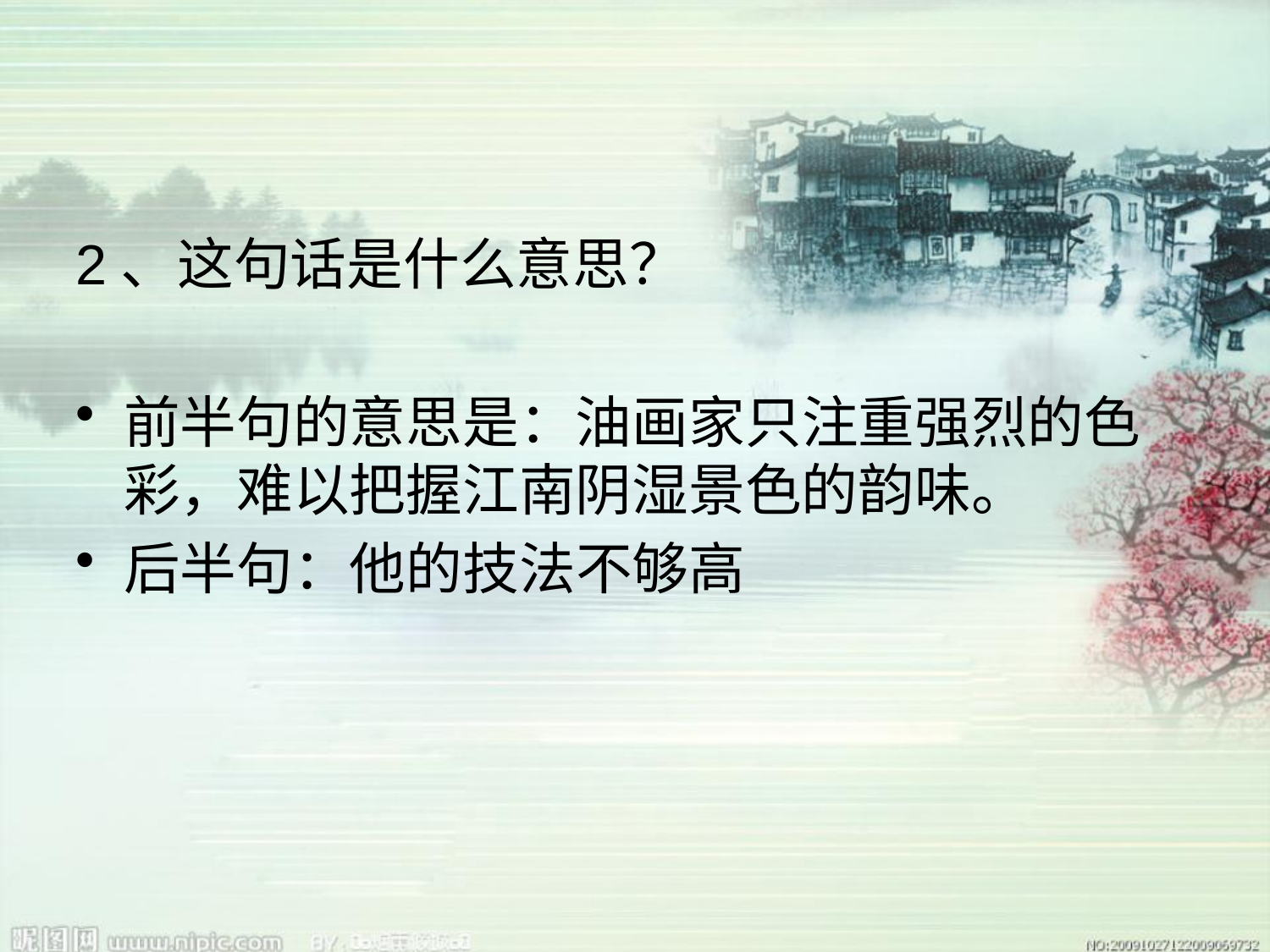

#
2、这句话是什么意思？

前半句的意思是：油画家只注重强烈的色彩，难以把握江南阴湿景色的韵味。
后半句：他的技法不够高